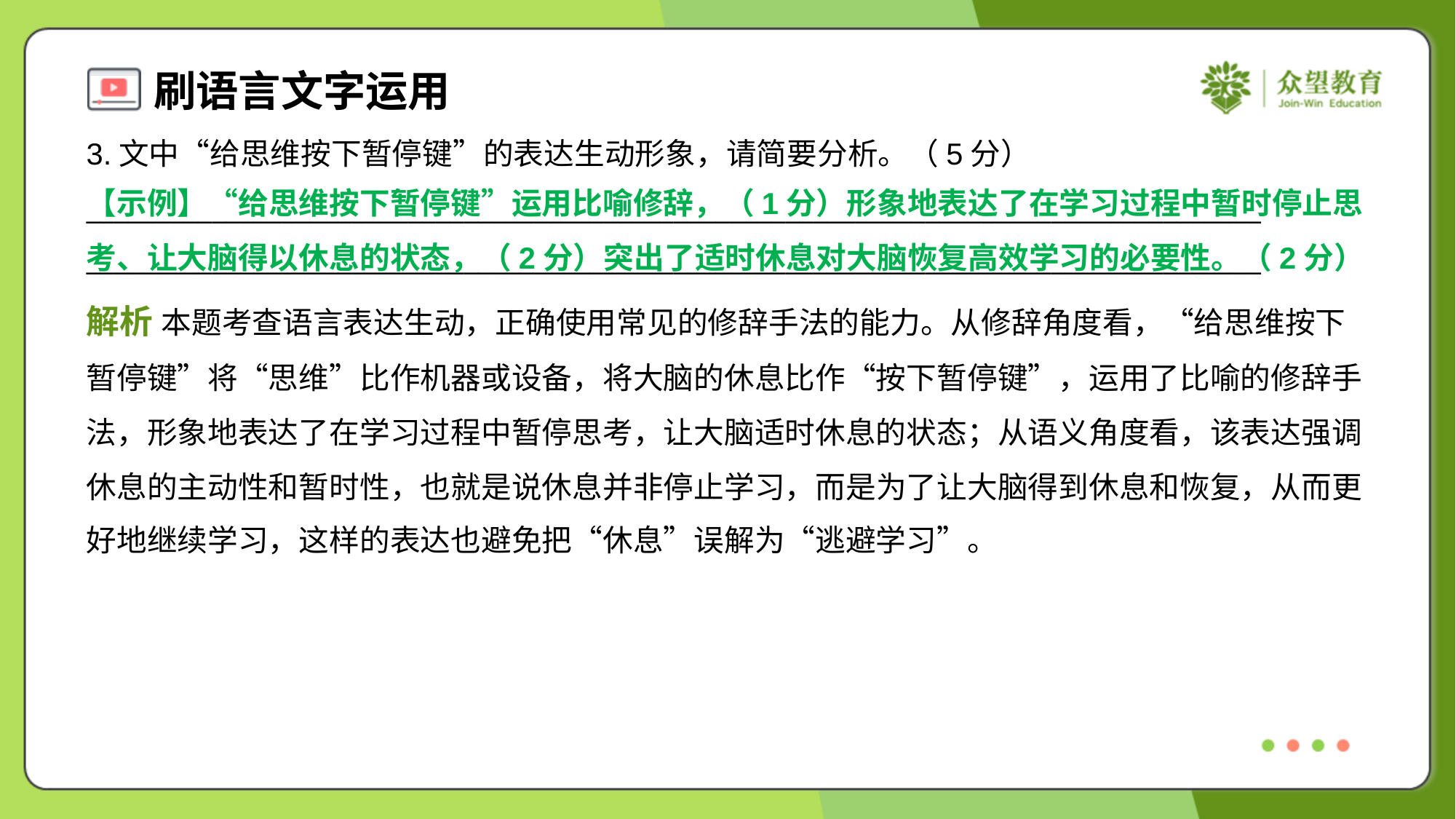

3.文中“给思维按下暂停键”的表达生动形象，请简要分析。（5分）
____________________________________________________________________________________
____________________________________________________________________________________
【示例】“给思维按下暂停键”运用比喻修辞，（1分）形象地表达了在学习过程中暂时停止思考、让大脑得以休息的状态，（2分）突出了适时休息对大脑恢复高效学习的必要性。（2分）
解析 本题考查语言表达生动，正确使用常见的修辞手法的能力。从修辞角度看，“给思维按下
暂停键”将“思维”比作机器或设备，将大脑的休息比作“按下暂停键”，运用了比喻的修辞手
法，形象地表达了在学习过程中暂停思考，让大脑适时休息的状态；从语义角度看，该表达强调
休息的主动性和暂时性，也就是说休息并非停止学习，而是为了让大脑得到休息和恢复，从而更
好地继续学习，这样的表达也避免把“休息”误解为“逃避学习”。